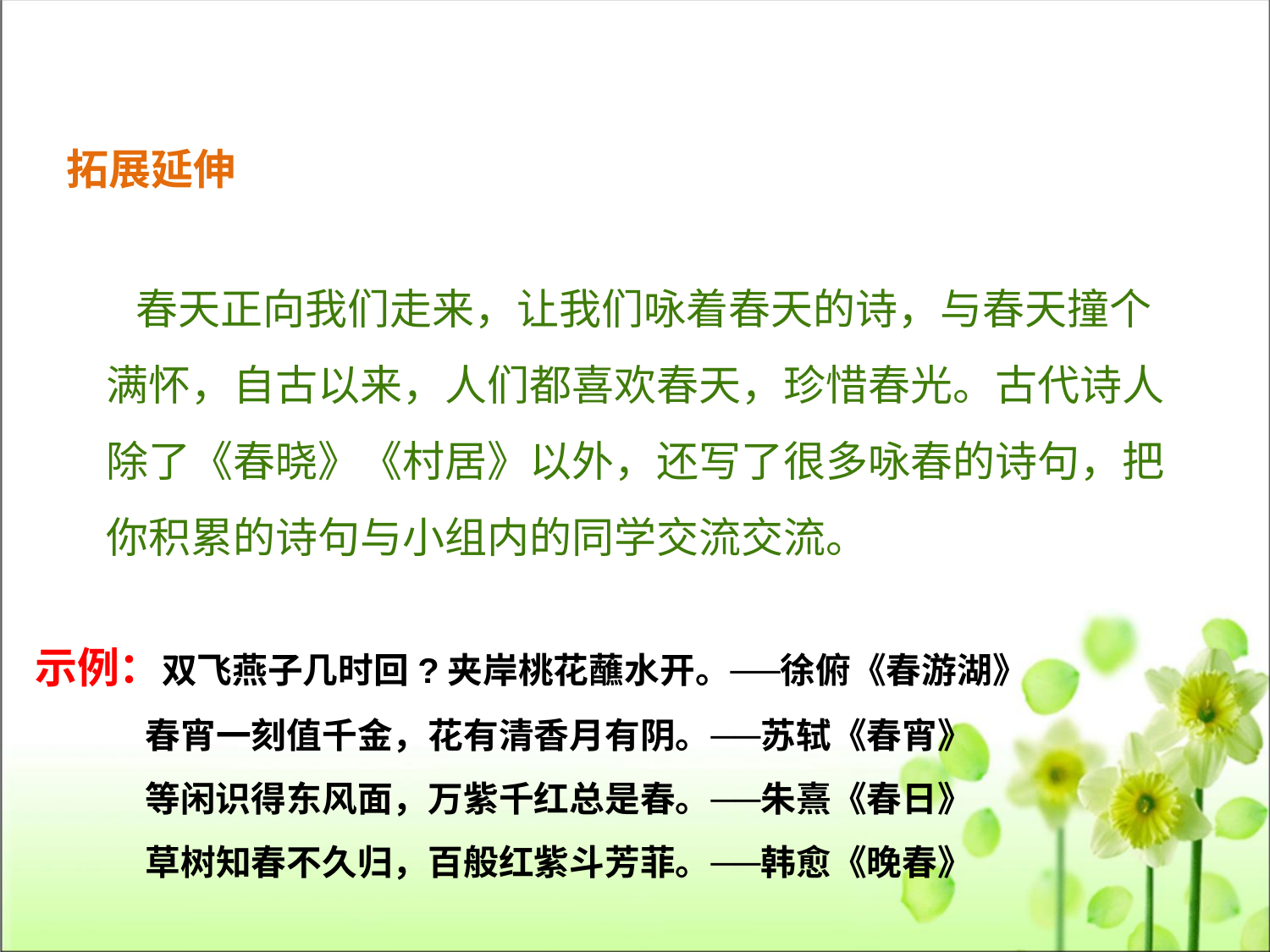

拓展延伸
  春天正向我们走来，让我们咏着春天的诗，与春天撞个满怀，自古以来，人们都喜欢春天，珍惜春光。古代诗人除了《春晓》《村居》以外，还写了很多咏春的诗句，把你积累的诗句与小组内的同学交流交流。
  示例：双飞燕子几时回?夹岸桃花蘸水开。──徐俯《春游湖》
　　　　春宵一刻值千金，花有清香月有阴。──苏轼《春宵》
　　　　等闲识得东风面，万紫千红总是春。──朱熹《春日》
　　　　草树知春不久归，百般红紫斗芳菲。──韩愈《晚春》